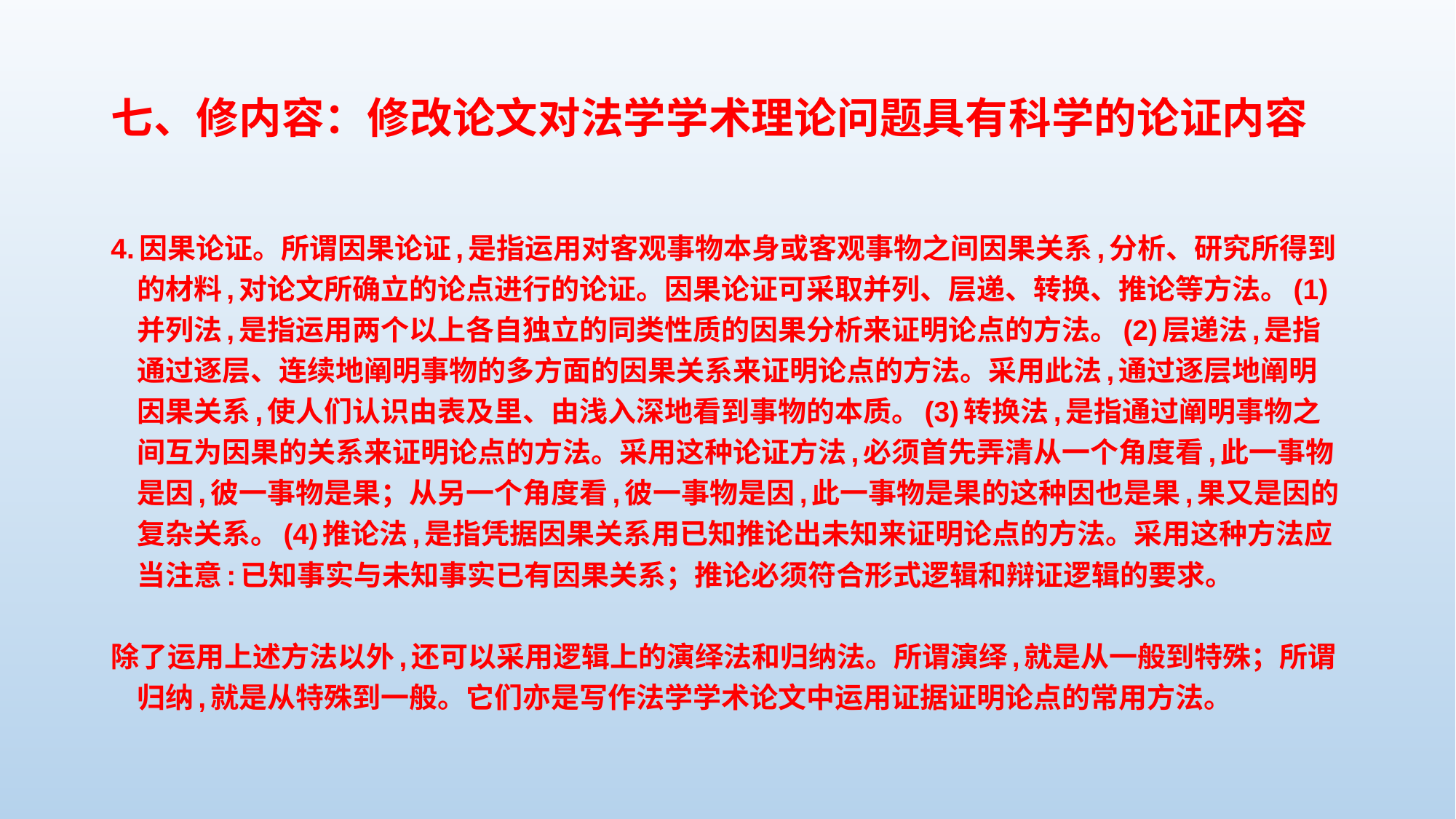

# 七、修内容：修改论文对法学学术理论问题具有科学的论证内容
4.因果论证。所谓因果论证,是指运用对客观事物本身或客观事物之间因果关系,分析、研究所得到的材料,对论文所确立的论点进行的论证。因果论证可采取并列、层递、转换、推论等方法。(1)并列法,是指运用两个以上各自独立的同类性质的因果分析来证明论点的方法。(2)层递法,是指通过逐层、连续地阐明事物的多方面的因果关系来证明论点的方法。采用此法,通过逐层地阐明因果关系,使人们认识由表及里、由浅入深地看到事物的本质。(3)转换法,是指通过阐明事物之间互为因果的关系来证明论点的方法。采用这种论证方法,必须首先弄清从一个角度看,此一事物是因,彼一事物是果；从另一个角度看,彼一事物是因,此一事物是果的这种因也是果,果又是因的复杂关系。(4)推论法,是指凭据因果关系用已知推论出未知来证明论点的方法。采用这种方法应当注意:已知事实与未知事实已有因果关系；推论必须符合形式逻辑和辩证逻辑的要求。

除了运用上述方法以外,还可以采用逻辑上的演绎法和归纳法。所谓演绎,就是从一般到特殊；所谓归纳,就是从特殊到一般。它们亦是写作法学学术论文中运用证据证明论点的常用方法。